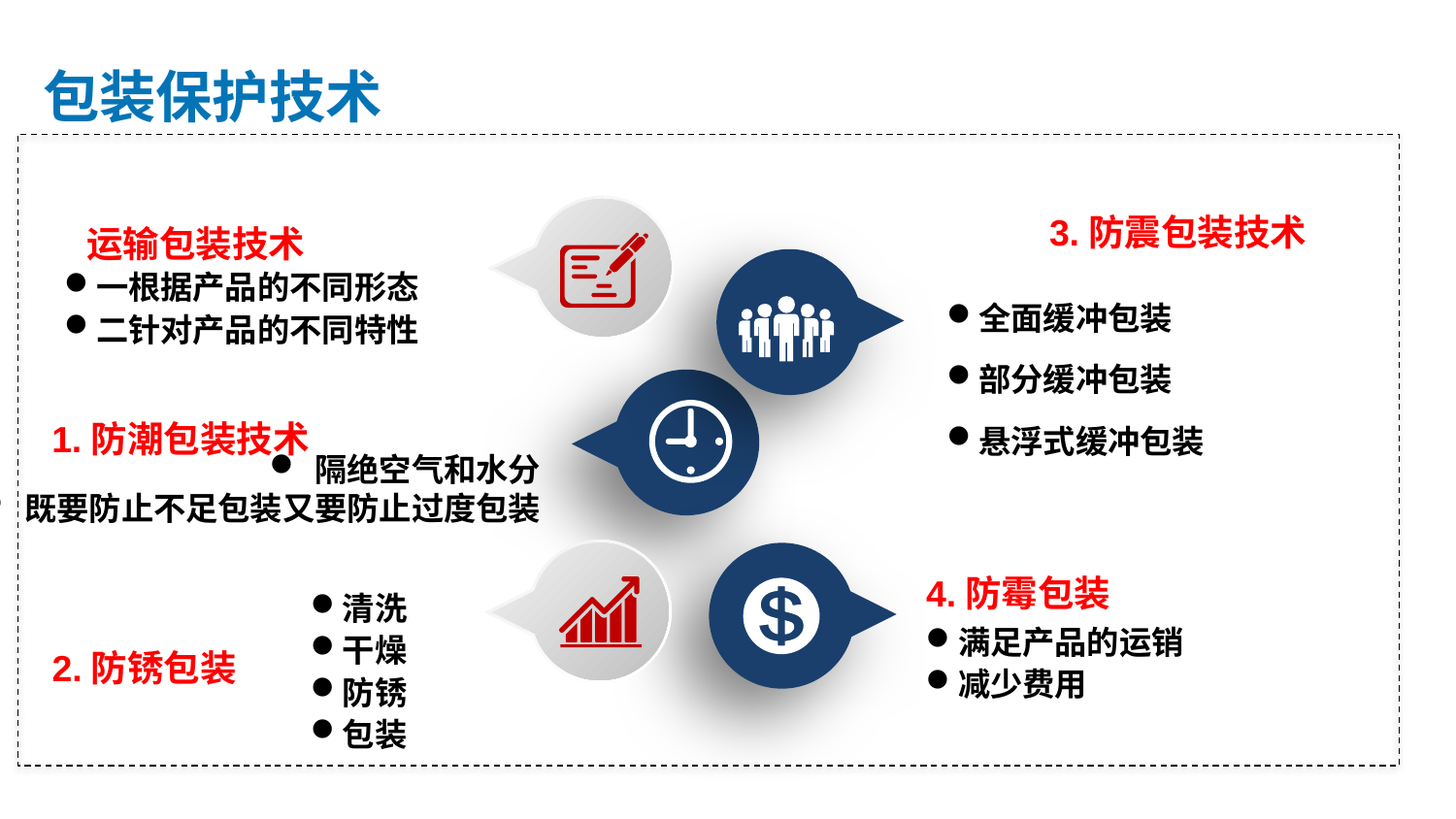

包装保护技术

3.防震包装技术
运输包装技术

一根据产品的不同形态
二针对产品的不同特性
全面缓冲包装
部分缓冲包装
悬浮式缓冲包装

1.防潮包装技术
隔绝空气和水分
既要防止不足包装又要防止过度包装

4.防霉包装

清洗
干燥
防锈
包装
满足产品的运销
减少费用
2.防锈包装